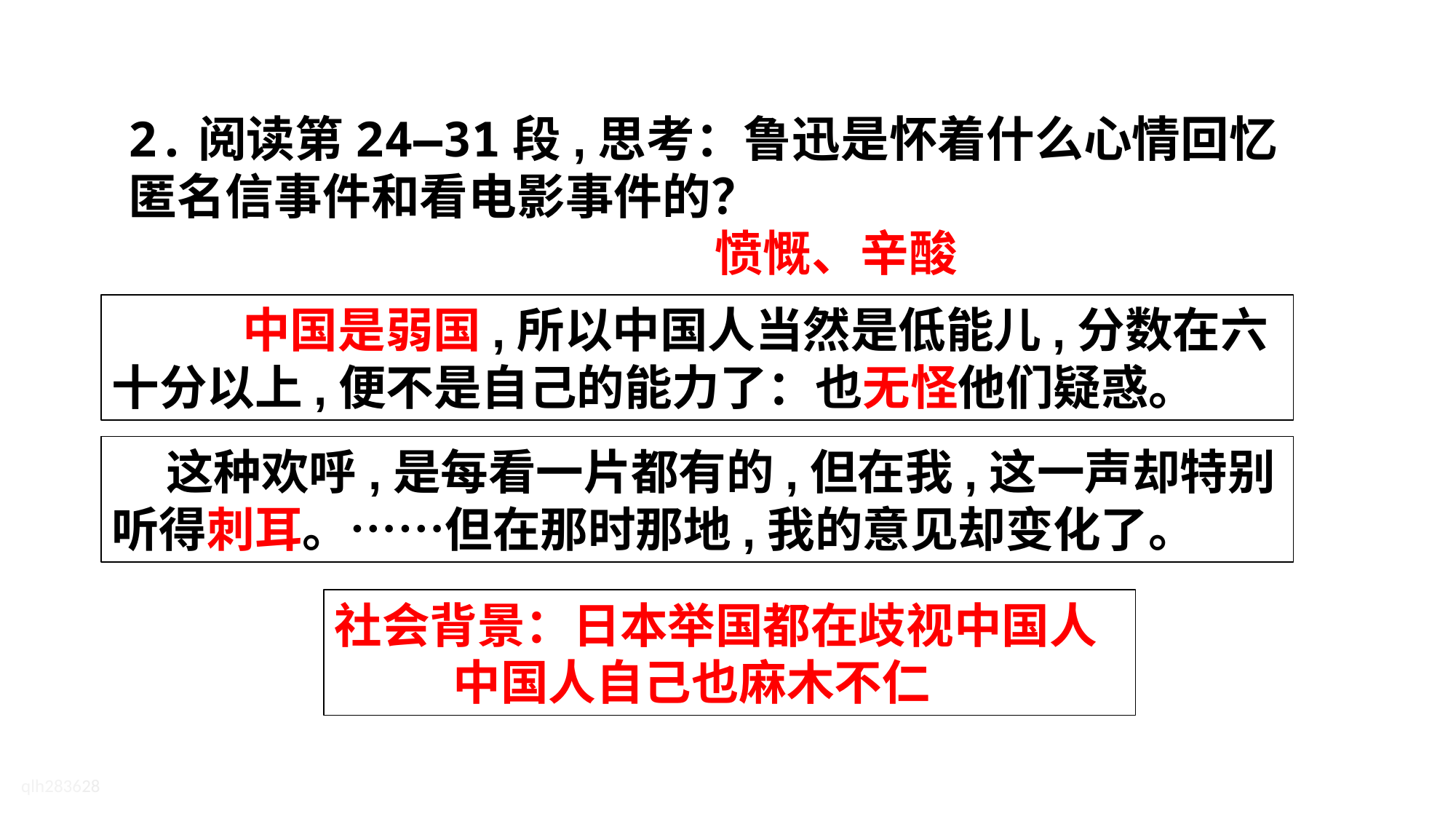

2.阅读第24—31段,思考：鲁迅是怀着什么心情回忆匿名信事件和看电影事件的？
愤慨、辛酸
         中国是弱国,所以中国人当然是低能儿,分数在六十分以上,便不是自己的能力了：也无怪他们疑惑。
    这种欢呼,是每看一片都有的,但在我,这一声却特别听得刺耳。……但在那时那地,我的意见却变化了。
社会背景：日本举国都在歧视中国人
          中国人自己也麻木不仁
qlh283628